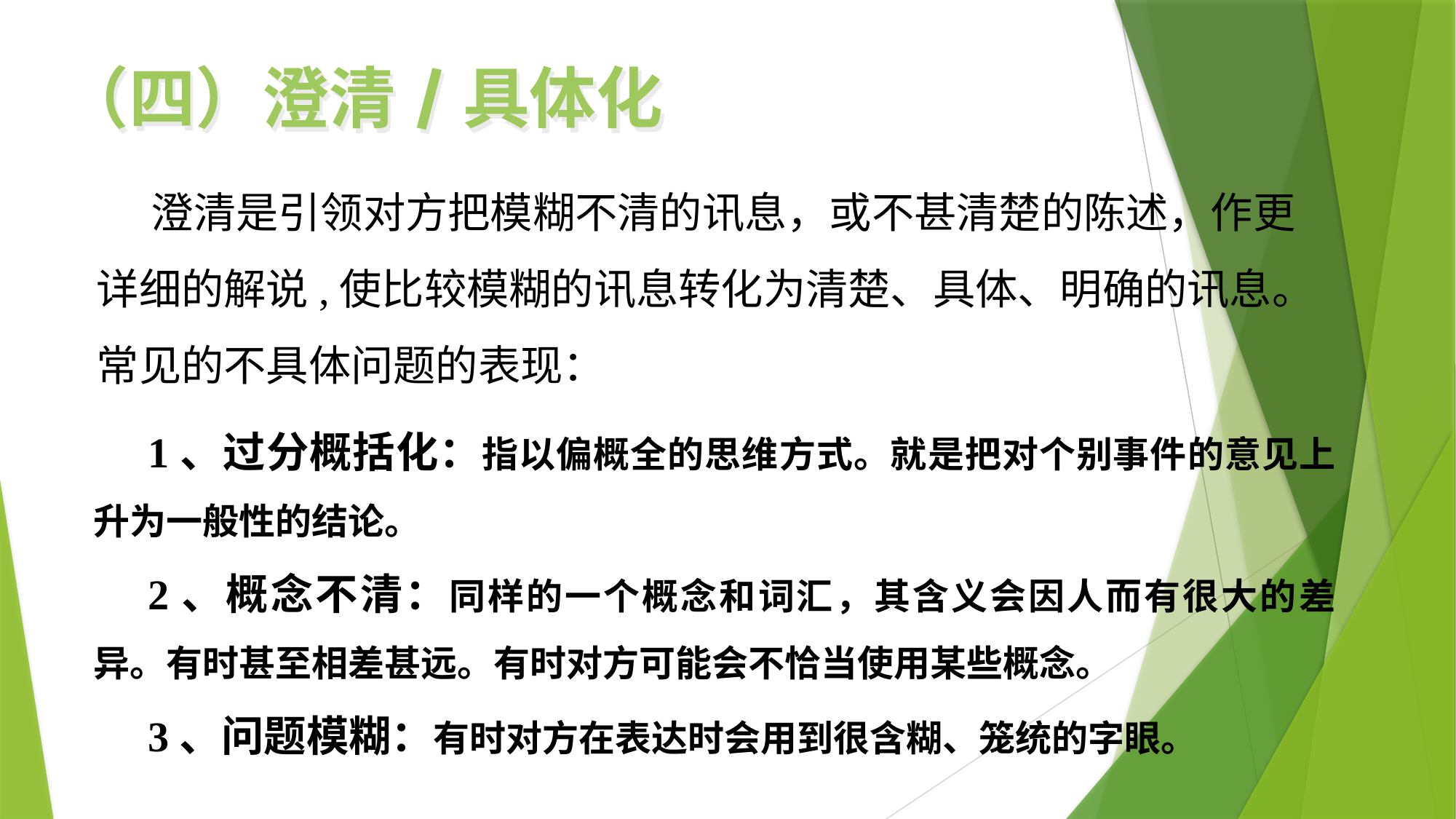

（四）澄清/具体化
澄清是引领对方把模糊不清的讯息，或不甚清楚的陈述，作更详细的解说,使比较模糊的讯息转化为清楚、具体、明确的讯息。常见的不具体问题的表现：

1、过分概括化：指以偏概全的思维方式。就是把对个别事件的意见上升为一般性的结论。
2、概念不清：同样的一个概念和词汇，其含义会因人而有很大的差异。有时甚至相差甚远。有时对方可能会不恰当使用某些概念。
3、问题模糊：有时对方在表达时会用到很含糊、笼统的字眼。